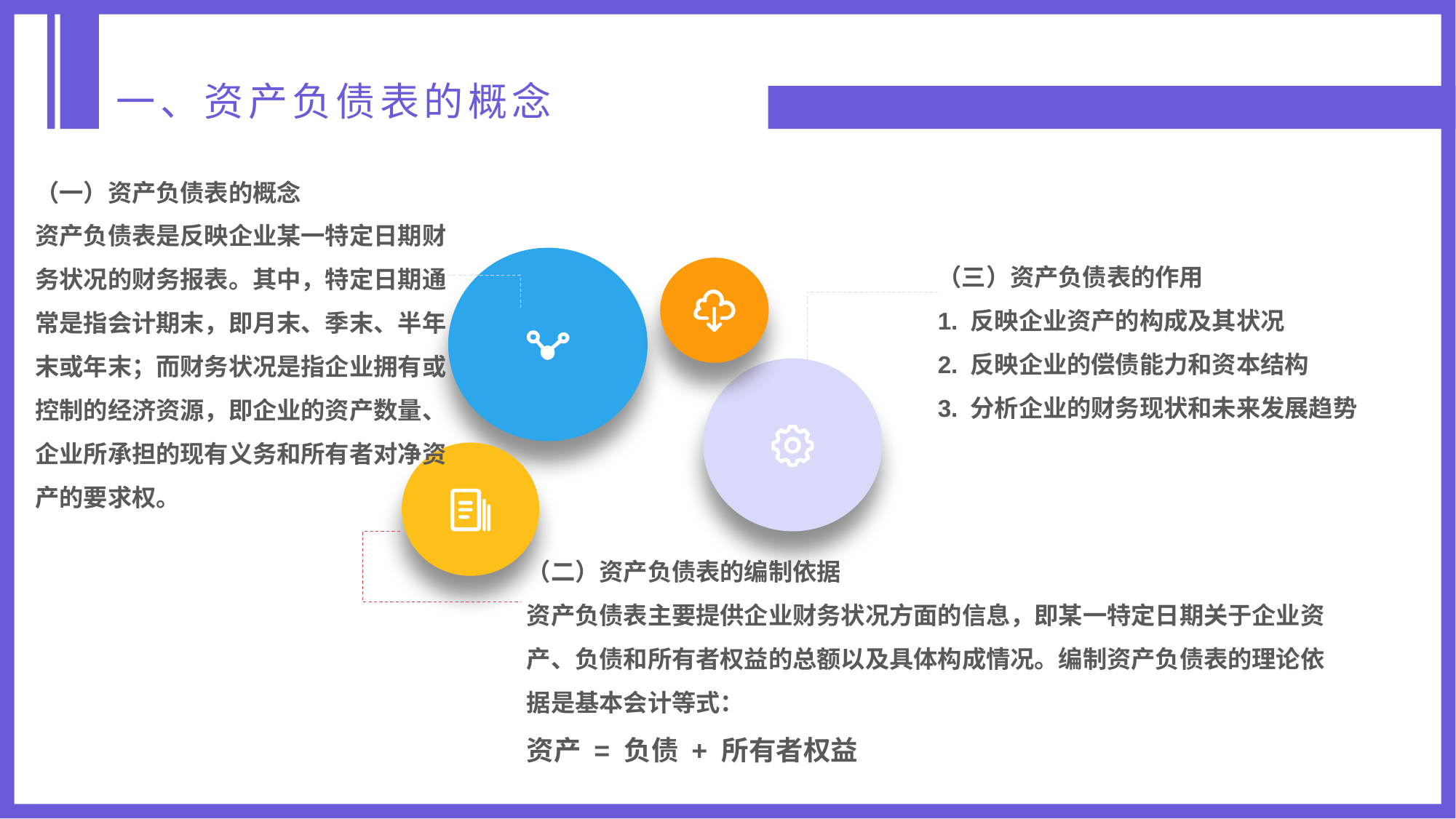

一、资产负债表的概念
（一）资产负债表的概念
资产负债表是反映企业某一特定日期财务状况的财务报表。其中，特定日期通常是指会计期末，即月末、季末、半年末或年末；而财务状况是指企业拥有或控制的经济资源，即企业的资产数量、企业所承担的现有义务和所有者对净资产的要求权。
（三）资产负债表的作用
1. 反映企业资产的构成及其状况
2. 反映企业的偿债能力和资本结构
3. 分析企业的财务现状和未来发展趋势

（二）资产负债表的编制依据
资产负债表主要提供企业财务状况方面的信息，即某一特定日期关于企业资产、负债和所有者权益的总额以及具体构成情况。编制资产负债表的理论依据是基本会计等式：
资产 = 负债 + 所有者权益